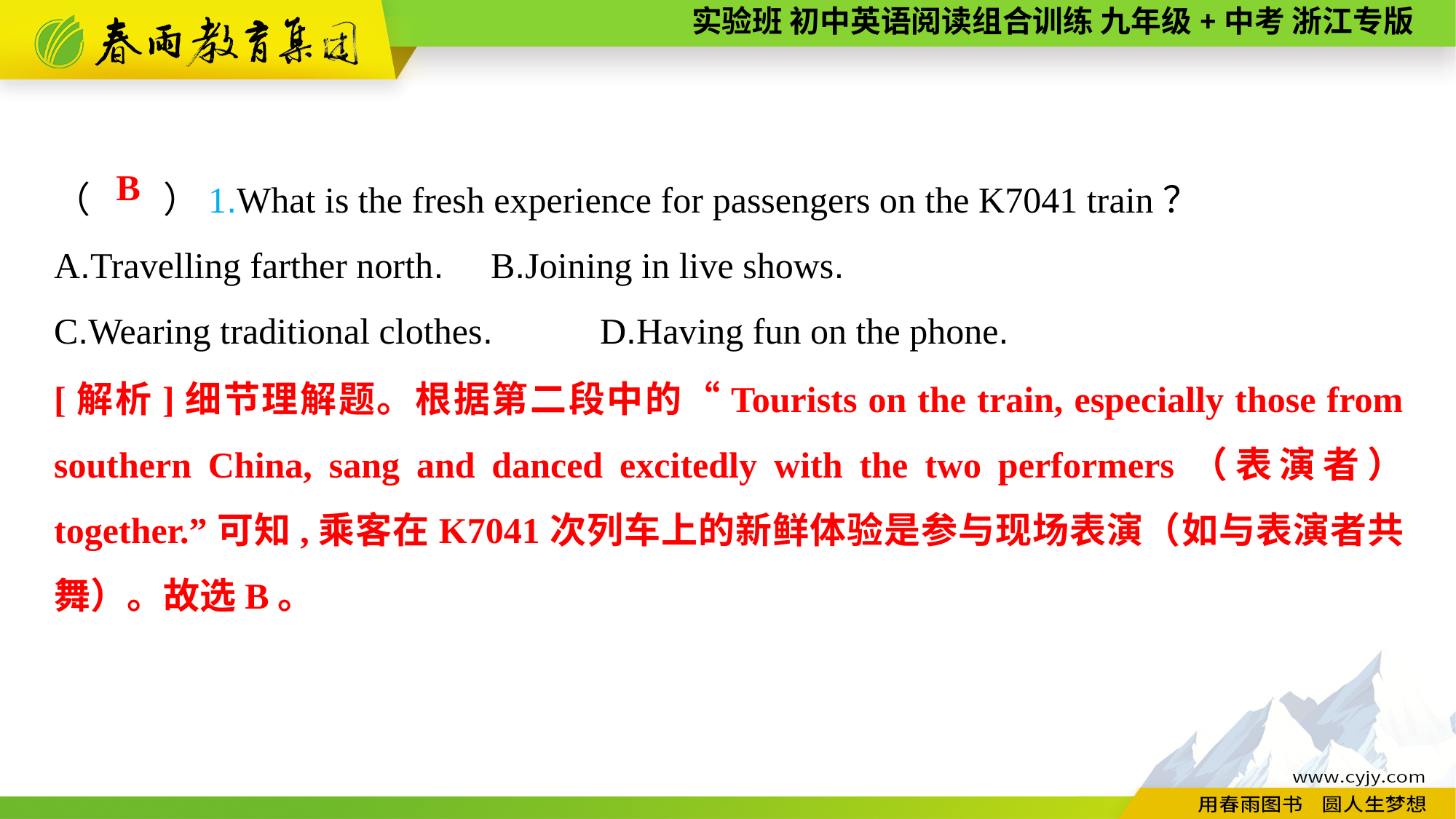

（　　）1.What is the fresh experience for passengers on the K7041 train？
A.Travelling farther north.	B.Joining in live shows.
C.Wearing traditional clothes.	D.Having fun on the phone.
 B
[解析]细节理解题。根据第二段中的“Tourists on the train, especially those from southern China, sang and danced excitedly with the two performers（表演者） together.”可知,乘客在K7041次列车上的新鲜体验是参与现场表演（如与表演者共舞）。故选B。